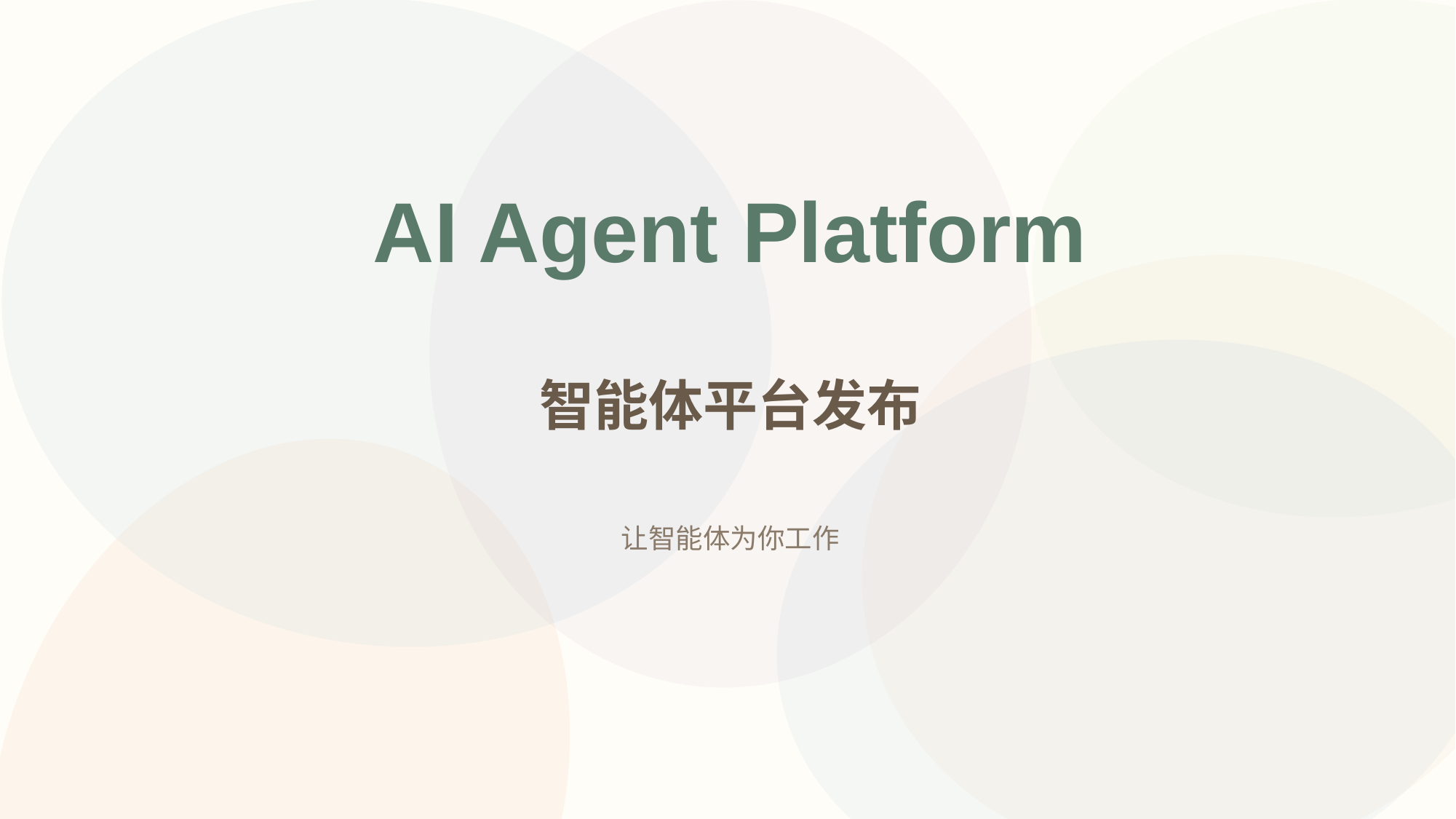

三大核心能力
平台数据
99.95%
01
02
03
AI Agent Platform
开始构建你的智能体
10M+
从自动化到自主化

感知
推理
执行
平台可用性

多模态输入理解
实时环境感知
链式思维规划
动态策略生成
工具调用编排
闭环反馈迭代
智能体平台发布
智能体调用次数

50ms
platform.ai/agents  |  立即体验
AI Agent 正在重新定义人机协作的边界
让智能体为你工作
平均响应延迟